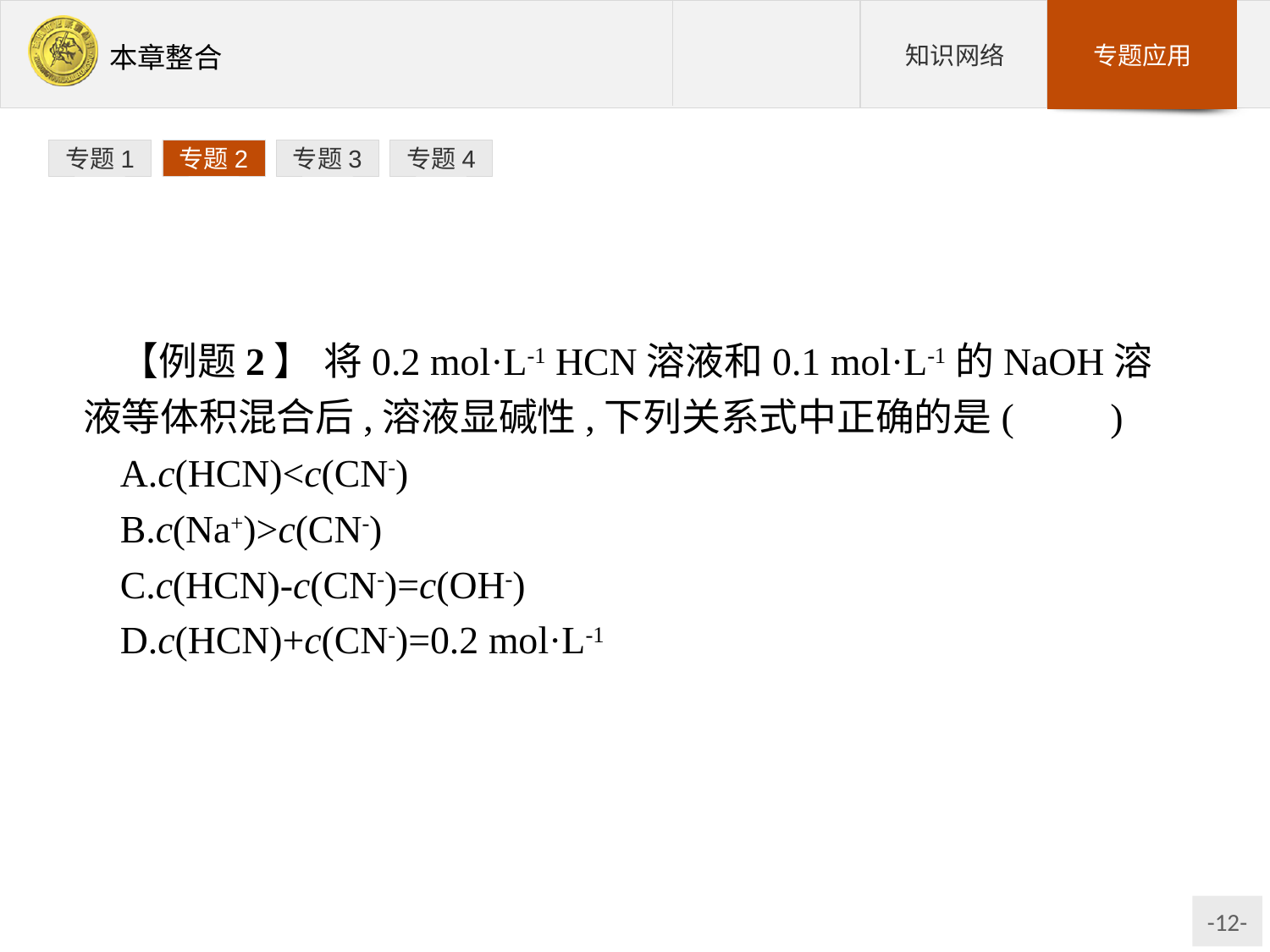

专题1
专题2
专题3
专题4
【例题2】 将0.2 mol·L-1 HCN溶液和0.1 mol·L-1的NaOH溶液等体积混合后,溶液显碱性,下列关系式中正确的是(　　)
A.c(HCN)<c(CN-)
B.c(Na+)>c(CN-)
C.c(HCN)-c(CN-)=c(OH-)
D.c(HCN)+c(CN-)=0.2 mol·L-1